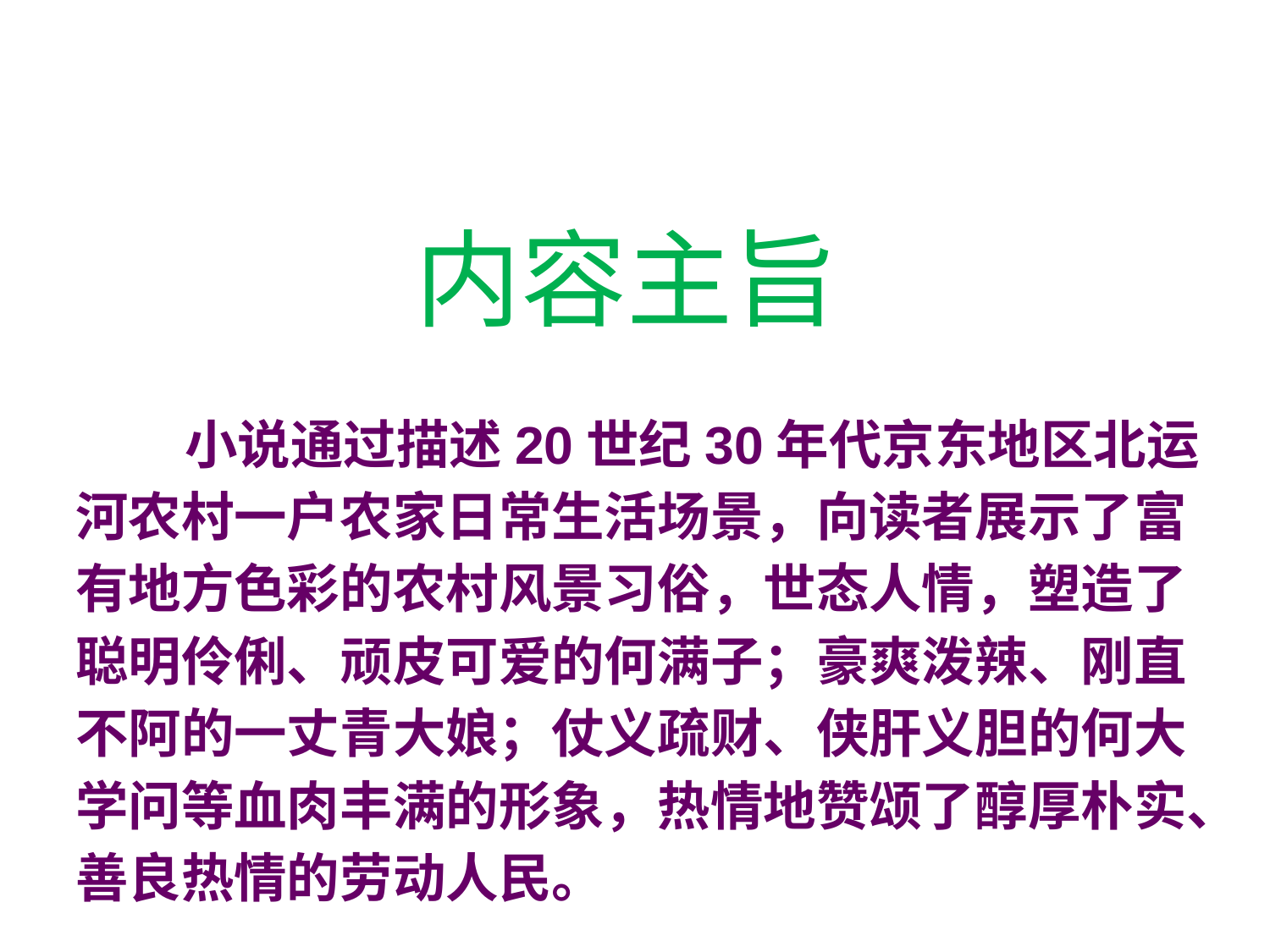

内容主旨
        小说通过描述20世纪30年代京东地区北运河农村一户农家日常生活场景，向读者展示了富有地方色彩的农村风景习俗，世态人情，塑造了聪明伶俐、顽皮可爱的何满子；豪爽泼辣、刚直不阿的一丈青大娘；仗义疏财、侠肝义胆的何大学问等血肉丰满的形象，热情地赞颂了醇厚朴实、善良热情的劳动人民。